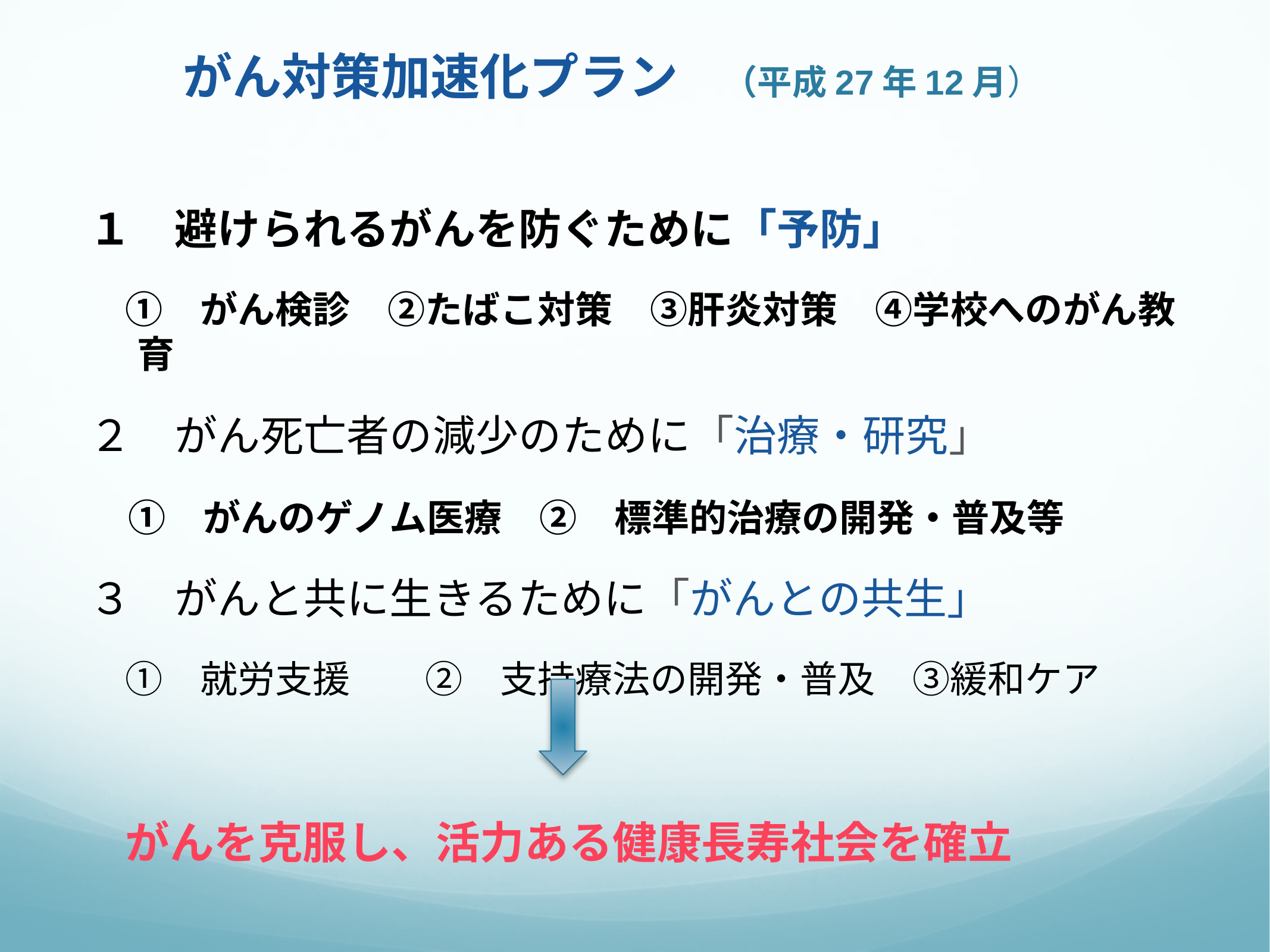

# がん対策加速化プラン　（平成27年12月）

１　避けられるがんを防ぐために「予防」
　①　がん検診　②たばこ対策　③肝炎対策　④学校へのがん教育
２　がん死亡者の減少のために「治療・研究」
　①　がんのゲノム医療　②　標準的治療の開発・普及等
３　がんと共に生きるために「がんとの共生」
　①　就労支援　　②　支持療法の開発・普及　③緩和ケア

　がんを克服し、活力ある健康長寿社会を確立